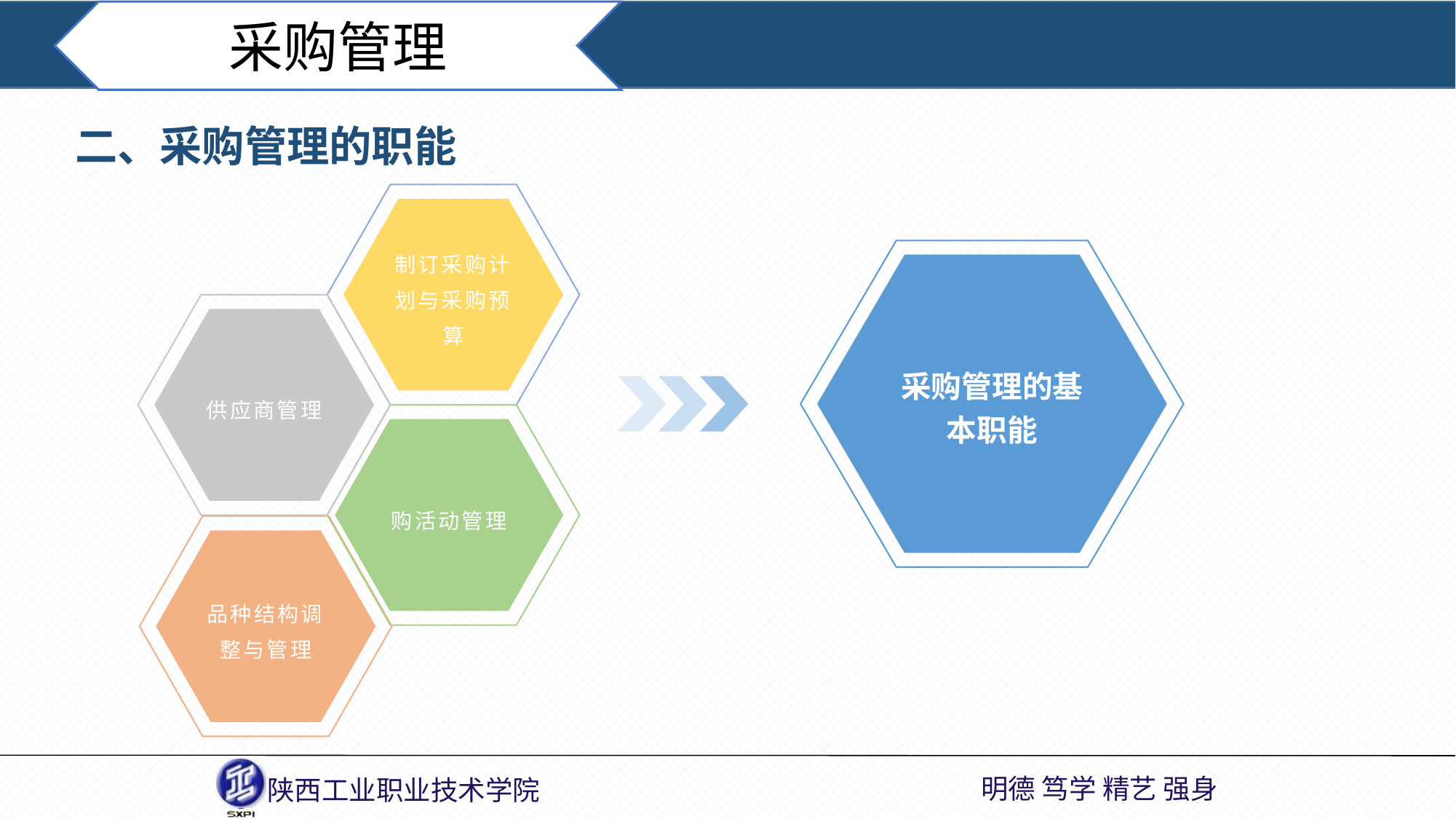

采购管理
二、采购管理的职能

制订采购计划与采购预算

采购管理的基本职能

供应商管理

购活动管理

品种结构调整与管理